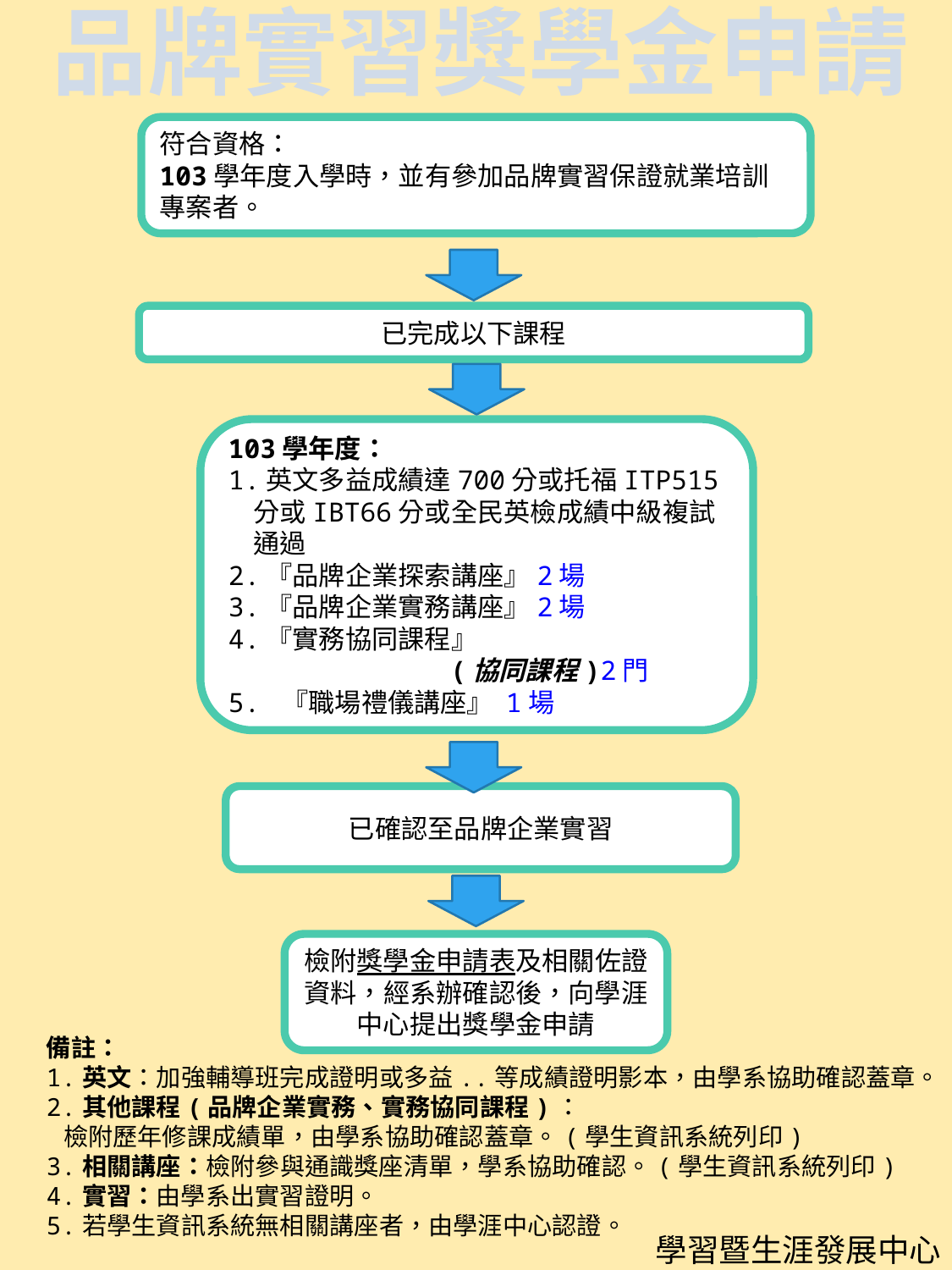

品牌實習獎學金申請
符合資格：
103學年度入學時，並有參加品牌實習保證就業培訓專案者。

已完成以下課程

103學年度：
1.英文多益成績達700分或托福ITP515分或IBT66分或全民英檢成績中級複試通過
2.『品牌企業探索講座』2場
3.『品牌企業實務講座』2場
4.『實務協同課程』
              (協同課程)2門
5. 『職場禮儀講座』 1場

已確認至品牌企業實習

檢附獎學金申請表及相關佐證資料，經系辦確認後，向學涯中心提出獎學金申請
備註：
1.英文：加強輔導班完成證明或多益..等成績證明影本，由學系協助確認蓋章。
2.其他課程(品牌企業實務、實務協同課程)：
  檢附歷年修課成績單，由學系協助確認蓋章。(學生資訊系統列印)
3.相關講座：檢附參與通識獎座清單，學系協助確認。(學生資訊系統列印)
4.實習：由學系出實習證明。
5.若學生資訊系統無相關講座者，由學涯中心認證。
學習暨生涯發展中心